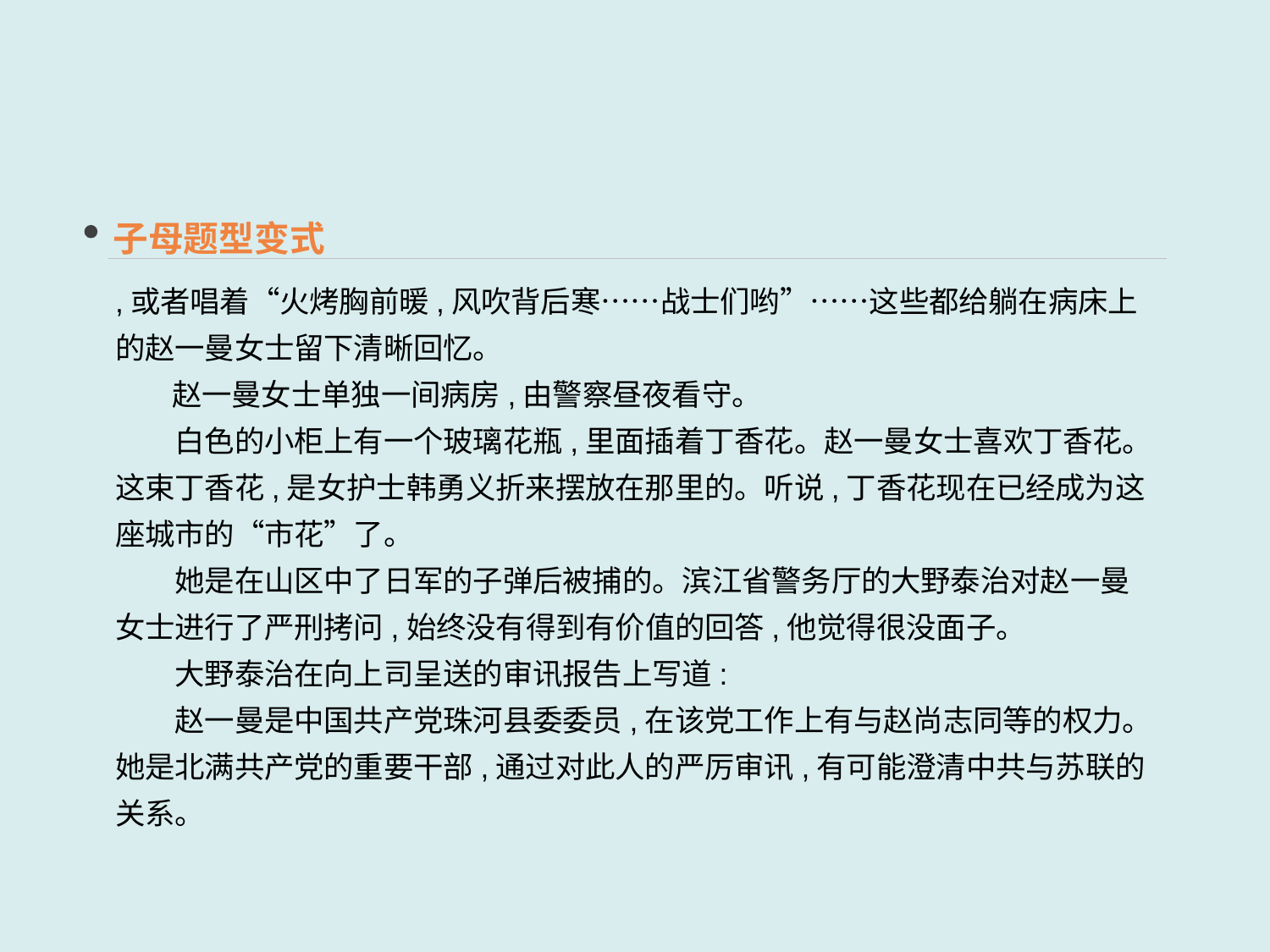

子母题型变式

,或者唱着“火烤胸前暖,风吹背后寒……战士们哟”……这些都给躺在病床上的赵一曼女士留下清晰回忆。
　    赵一曼女士单独一间病房,由警察昼夜看守。
　　白色的小柜上有一个玻璃花瓶,里面插着丁香花。赵一曼女士喜欢丁香花。这束丁香花,是女护士韩勇义折来摆放在那里的。听说,丁香花现在已经成为这座城市的“市花”了。
　　她是在山区中了日军的子弹后被捕的。滨江省警务厅的大野泰治对赵一曼女士进行了严刑拷问,始终没有得到有价值的回答,他觉得很没面子。
　　大野泰治在向上司呈送的审讯报告上写道:
　　赵一曼是中国共产党珠河县委委员,在该党工作上有与赵尚志同等的权力。她是北满共产党的重要干部,通过对此人的严厉审讯,有可能澄清中共与苏联的关系。